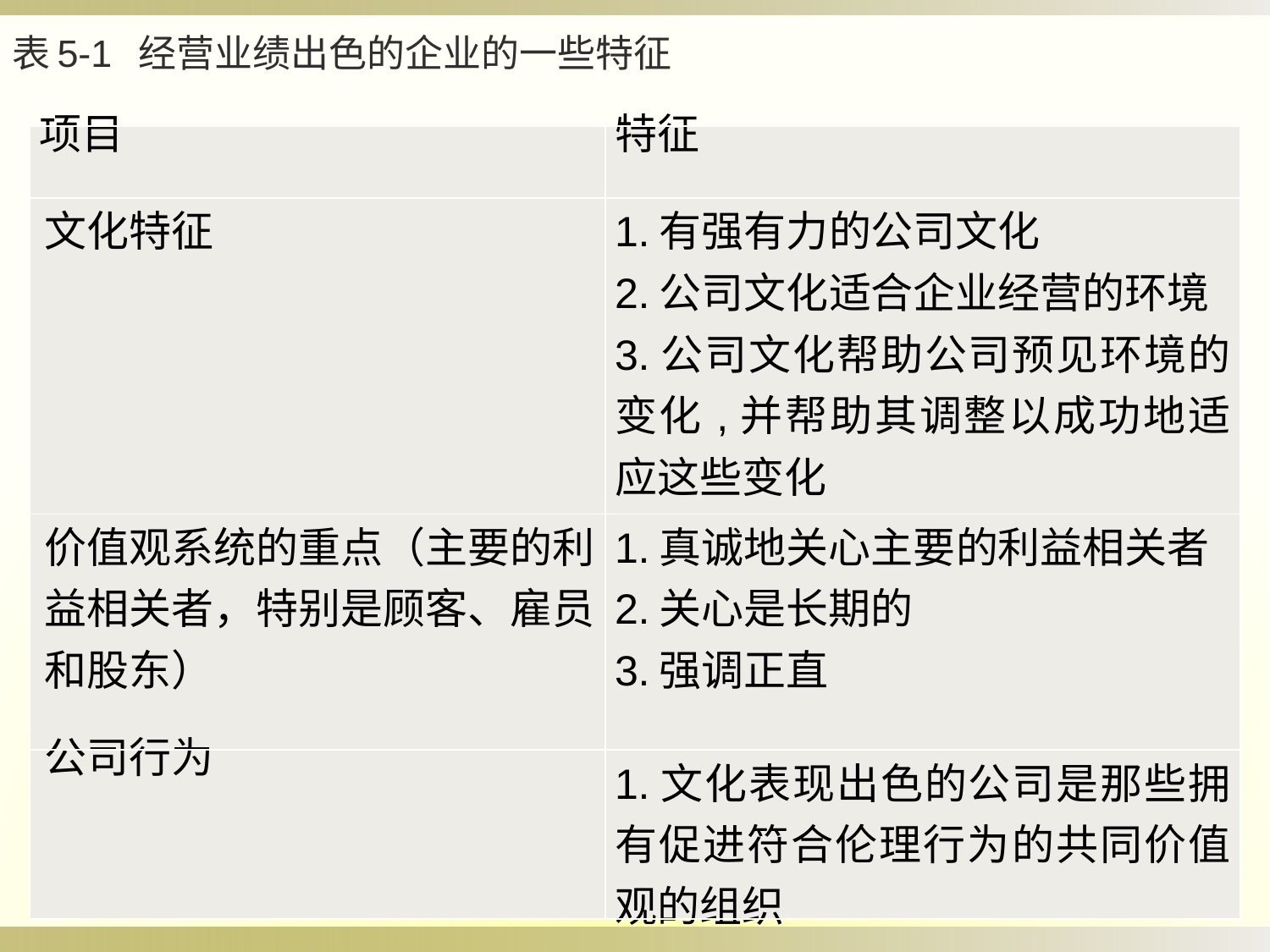

表5-1  经营业绩出色的企业的一些特征
| 项目 | 特征 |
| --- | --- |
| 文化特征 | 1.有强有力的公司文化 2.公司文化适合企业经营的环境 3.公司文化帮助公司预见环境的变化,并帮助其调整以成功地适应这些变化 |
| 价值观系统的重点（主要的利益相关者，特别是顾客、雇员和股东） | 1.真诚地关心主要的利益相关者 2.关心是长期的 3.强调正直 |
| 公司行为 | 1.文化表现出色的公司是那些拥有促进符合伦理行为的共同价值观的组织 |
20世纪90年代初的一些实证研究发现业绩突出的企业都具有许多共同的特征，他们都拥有符合伦理行为的共同价值观（见表5-1）。